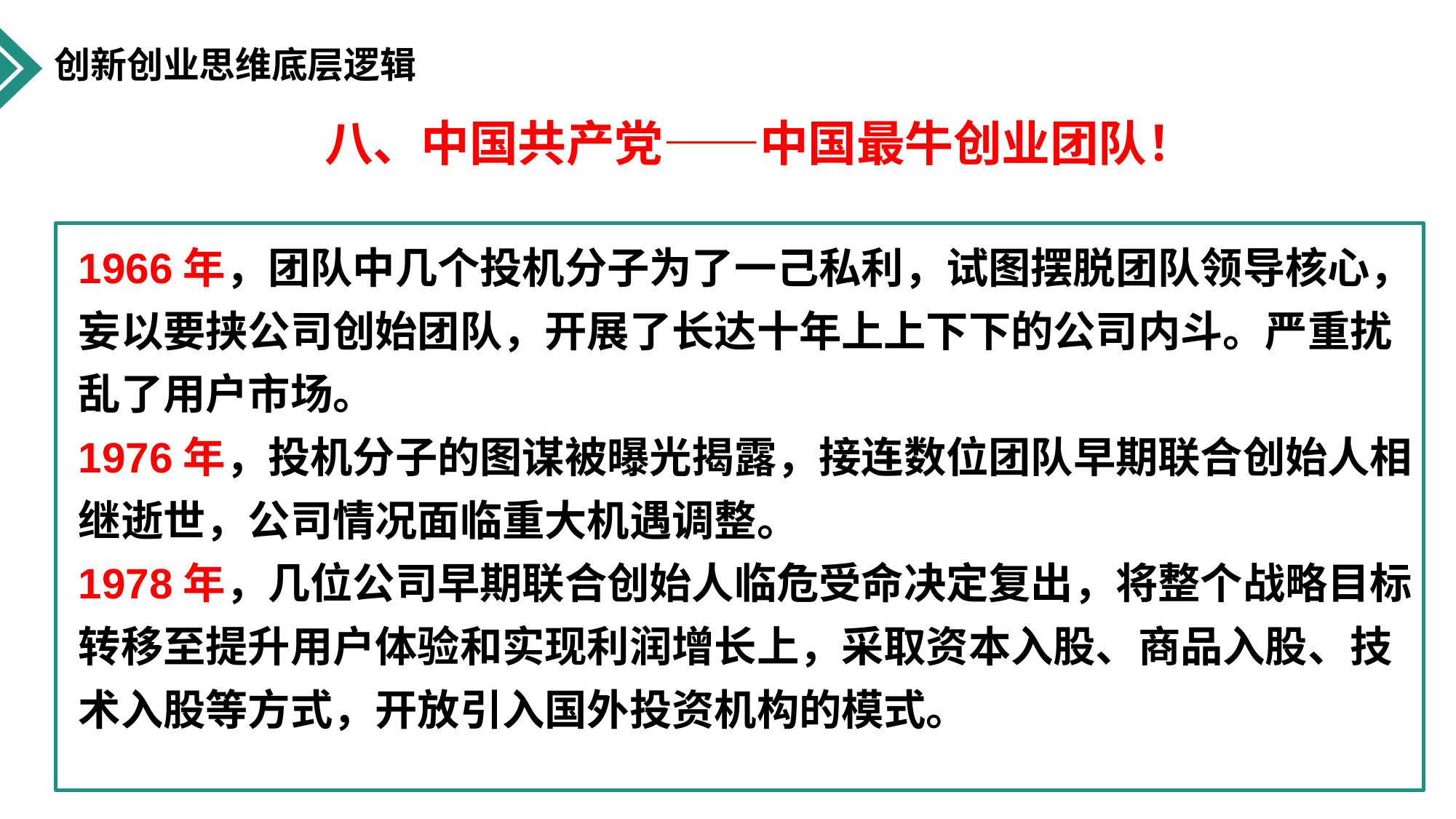

创新创业思维底层逻辑
八、中国共产党——中国最牛创业团队！
1966年，团队中几个投机分子为了一己私利，试图摆脱团队领导核心，妄以要挟公司创始团队，开展了长达十年上上下下的公司内斗。严重扰乱了用户市场。
1976年，投机分子的图谋被曝光揭露，接连数位团队早期联合创始人相继逝世，公司情况面临重大机遇调整。
1978年，几位公司早期联合创始人临危受命决定复出，将整个战略目标转移至提升用户体验和实现利润增长上，采取资本入股、商品入股、技术入股等方式，开放引入国外投资机构的模式。